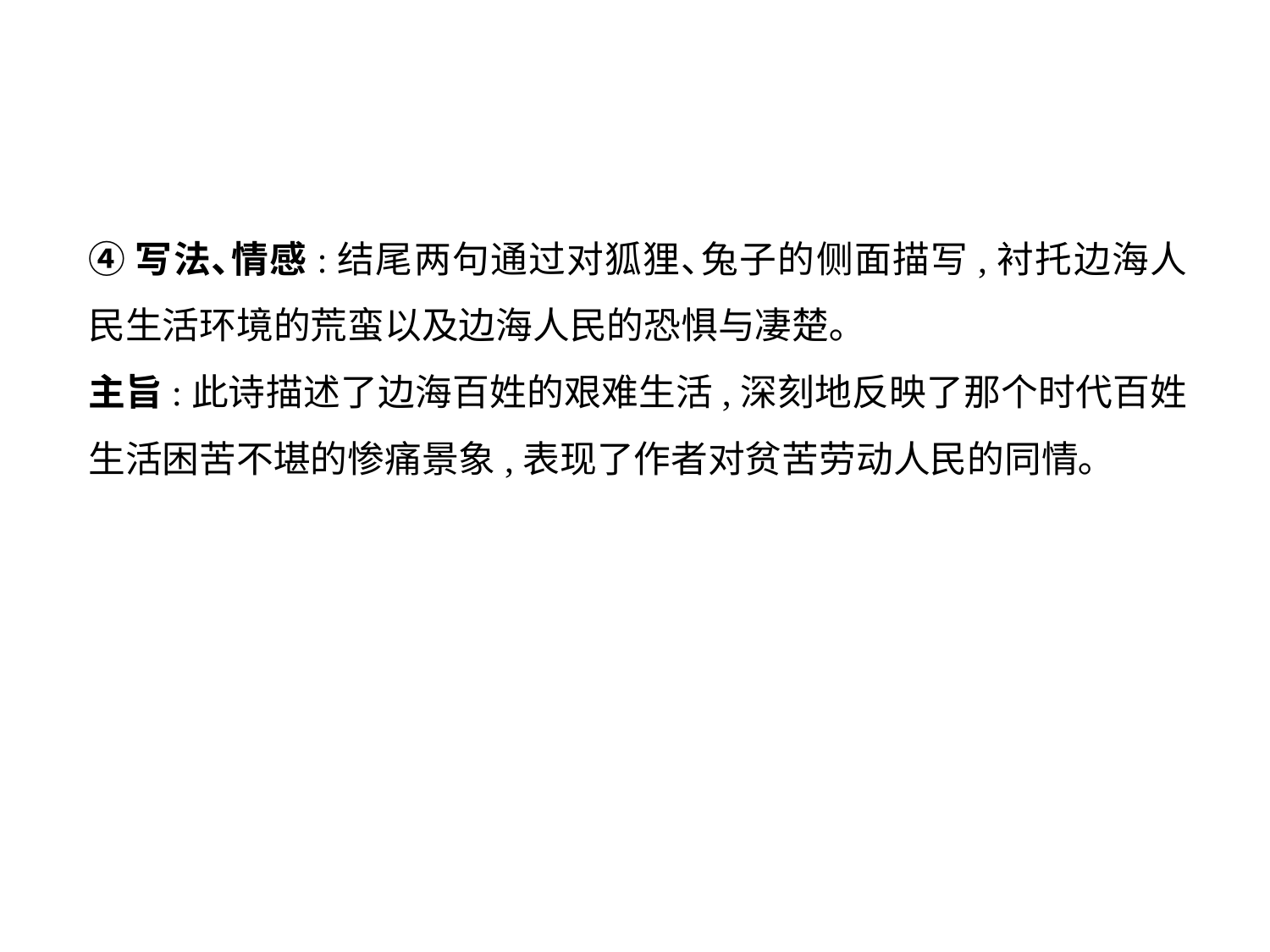

④写法､情感:结尾两句通过对狐狸､兔子的侧面描写,衬托边海人民生活环境的荒蛮以及边海人民的恐惧与凄楚｡
主旨:此诗描述了边海百姓的艰难生活,深刻地反映了那个时代百姓生活困苦不堪的惨痛景象,表现了作者对贫苦劳动人民的同情｡